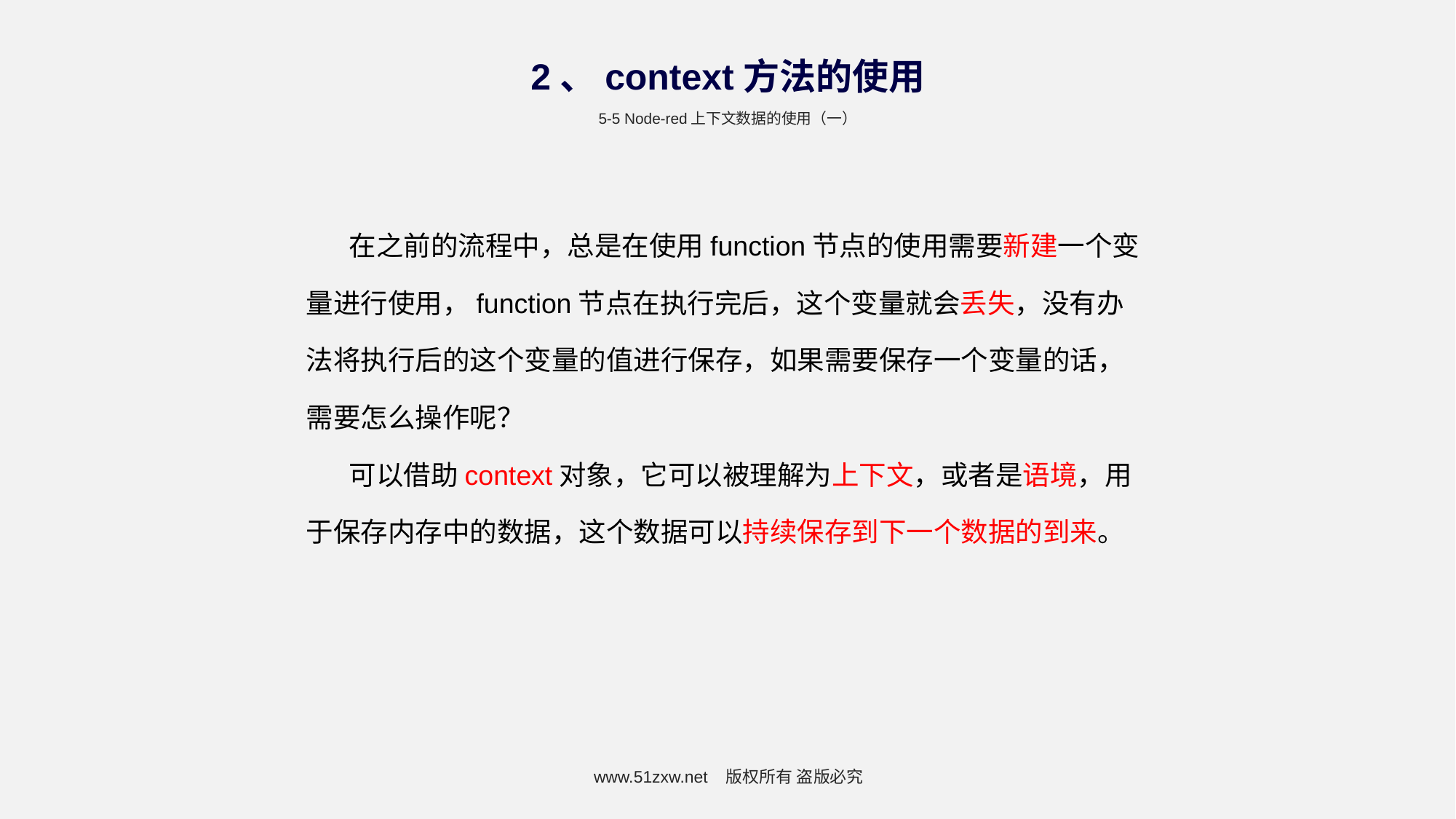

2、context方法的使用
5-5 Node-red上下文数据的使用（一）
在之前的流程中，总是在使用function节点的使用需要新建一个变量进行使用，function节点在执行完后，这个变量就会丢失，没有办法将执行后的这个变量的值进行保存，如果需要保存一个变量的话，需要怎么操作呢？
可以借助context对象，它可以被理解为上下文，或者是语境，用于保存内存中的数据，这个数据可以持续保存到下一个数据的到来。
www.51zxw.net   版权所有 盗版必究